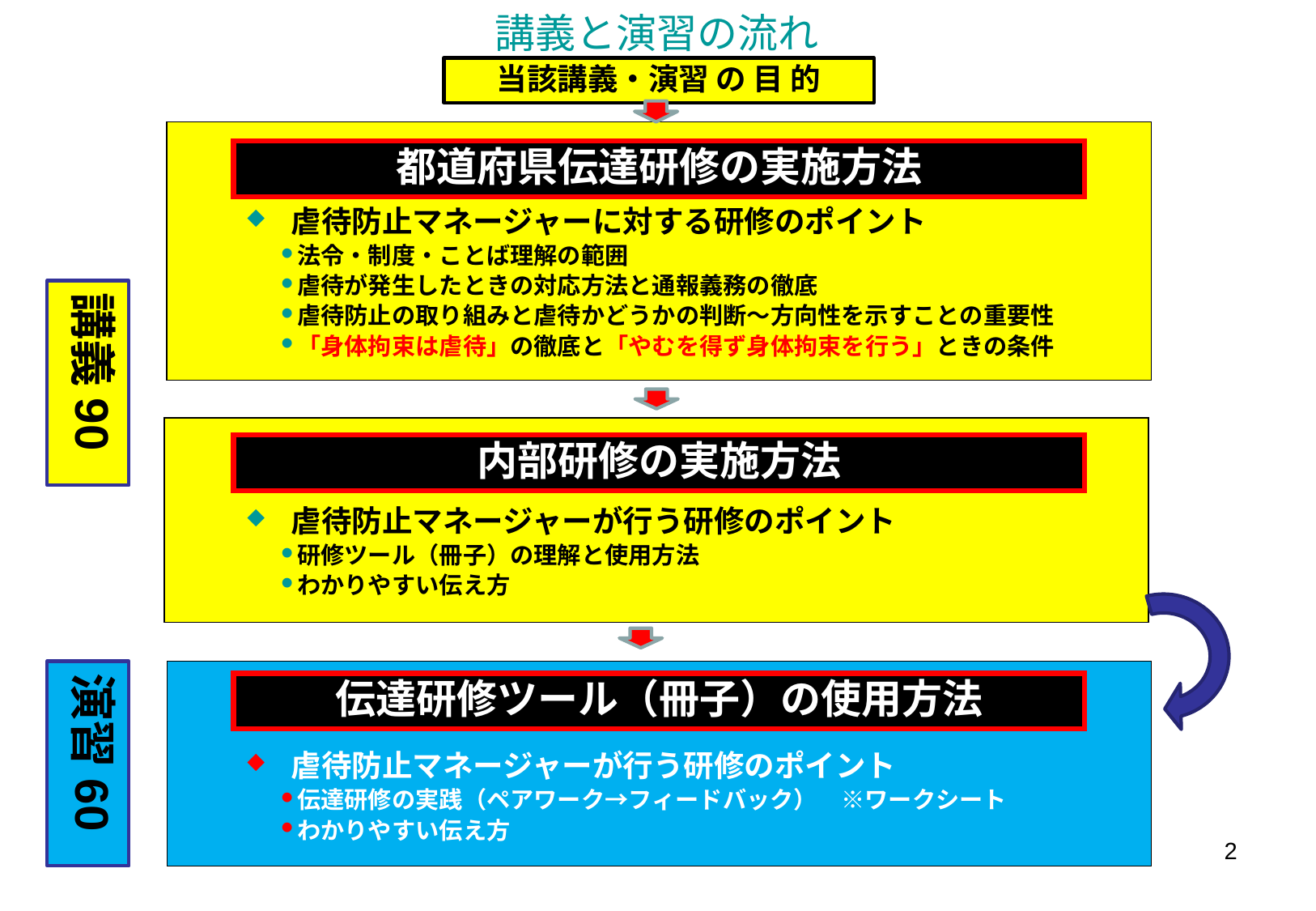

講義と演習の流れ
当該講義・演習 の 目 的

都道府県伝達研修の実施方法
都道府県伝達研修の実施方法
虐待防止マネージャーに対する研修のポイント
法令・制度・ことば理解の範囲
虐待が発生したときの対応方法と通報義務の徹底
虐待防止の取り組みと虐待かどうかの判断～方向性を示すことの重要性
「身体拘束は虐待」の徹底と「やむを得ず身体拘束を行う」ときの条件
講義90

内部研修の実施方法
虐待防止マネージャーが行う研修のポイント
研修ツール（冊子）の理解と使用方法
わかりやすい伝え方

演習60
伝達研修ツール（冊子）の使用方法
虐待防止マネージャーが行う研修のポイント
伝達研修の実践（ペアワーク→フィードバック）　※ワークシート
わかりやすい伝え方
2